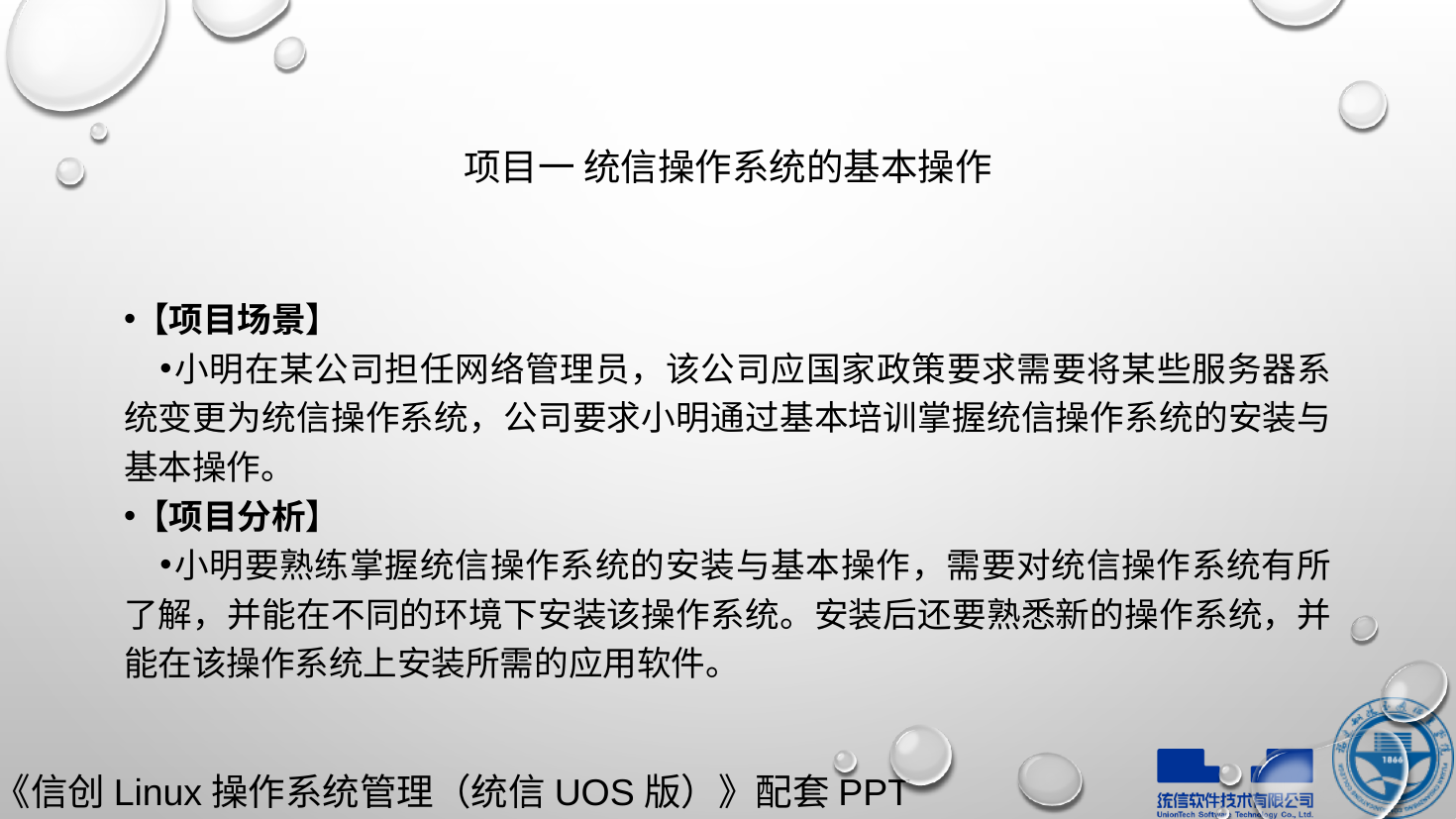

# 项目一 统信操作系统的基本操作
【项目场景】
小明在某公司担任网络管理员，该公司应国家政策要求需要将某些服务器系统变更为统信操作系统，公司要求小明通过基本培训掌握统信操作系统的安装与基本操作。
【项目分析】
小明要熟练掌握统信操作系统的安装与基本操作，需要对统信操作系统有所了解，并能在不同的环境下安装该操作系统。安装后还要熟悉新的操作系统，并能在该操作系统上安装所需的应用软件。